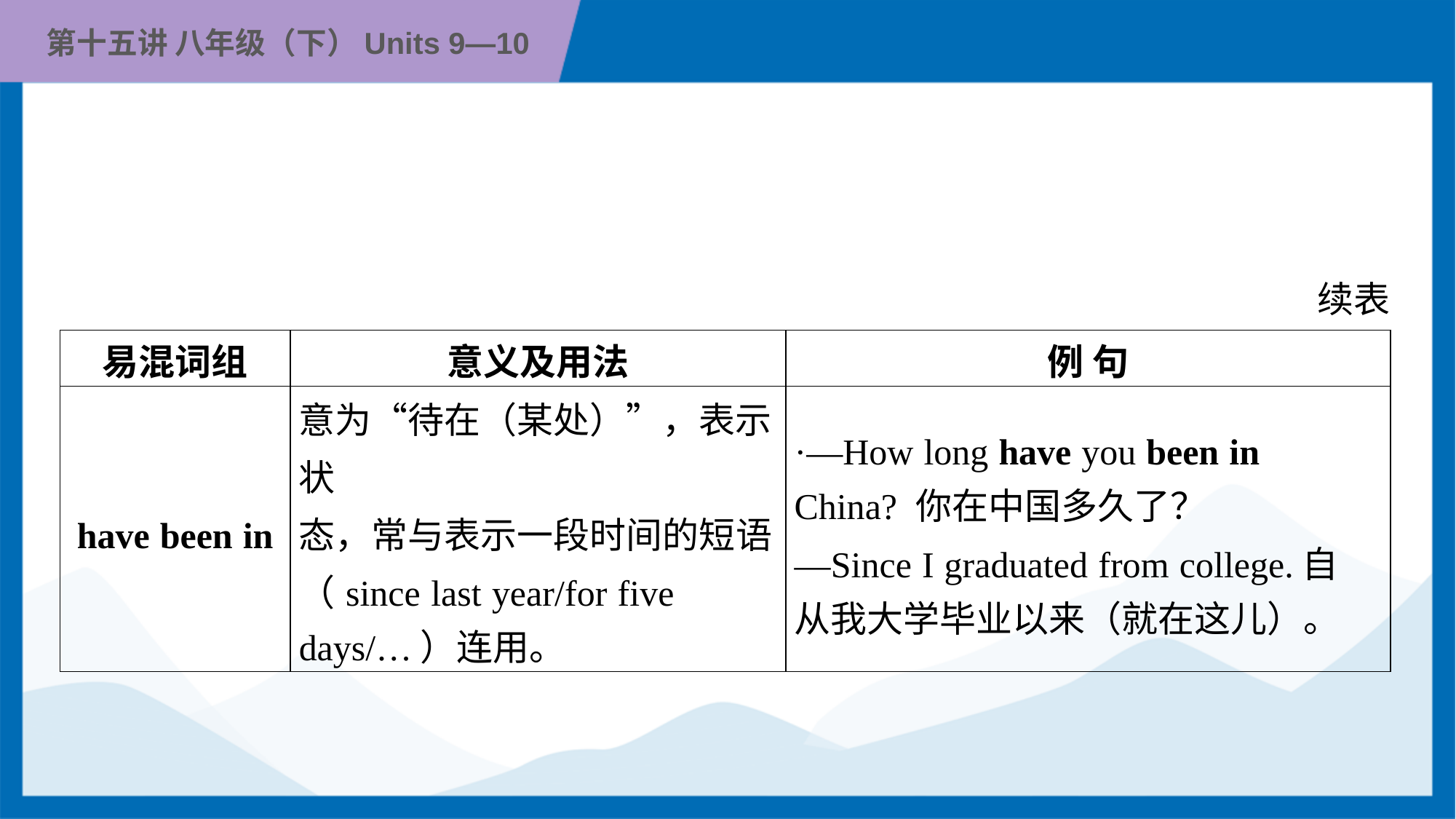

续表
| 易混词组 | 意义及用法 | 例 句 |
| --- | --- | --- |
| have been in | 意为“待在（某处）”，表示状 态，常与表示一段时间的短语 （since last year/for five days/…）连用。 | ·—How long have you been in China? 你在中国多久了？ —Since I graduated from college.自 从我大学毕业以来（就在这儿）。 |